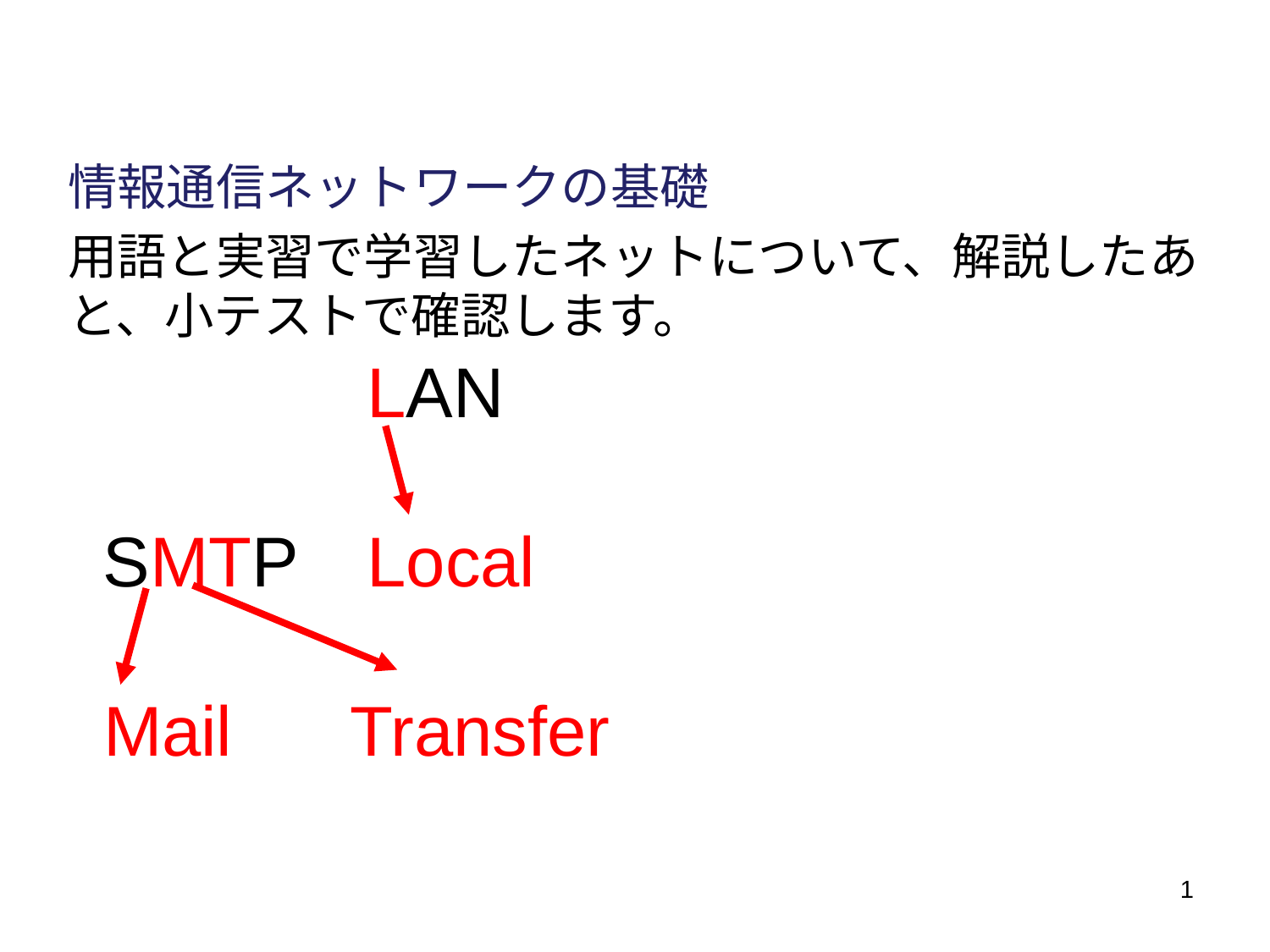

情報通信ネットワークの基礎
用語と実習で学習したネットについて、解説したあと、小テストで確認します。
LAN

Local
SMTP

Mail      Transfer
1